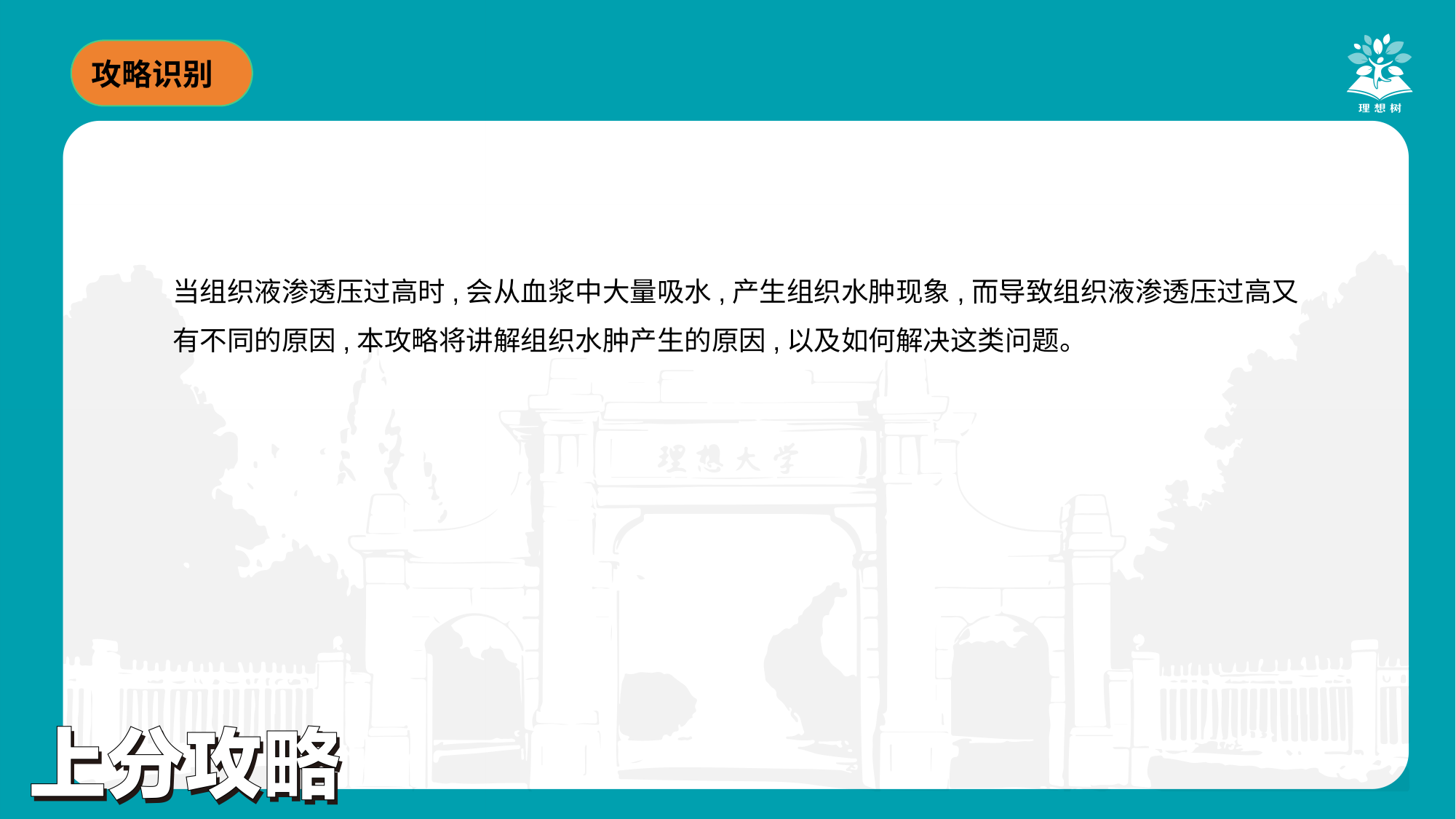

攻略识别
当组织液渗透压过高时,会从血浆中大量吸水,产生组织水肿现象,而导致组织液渗透压过高又有不同的原因,本攻略将讲解组织水肿产生的原因,以及如何解决这类问题。